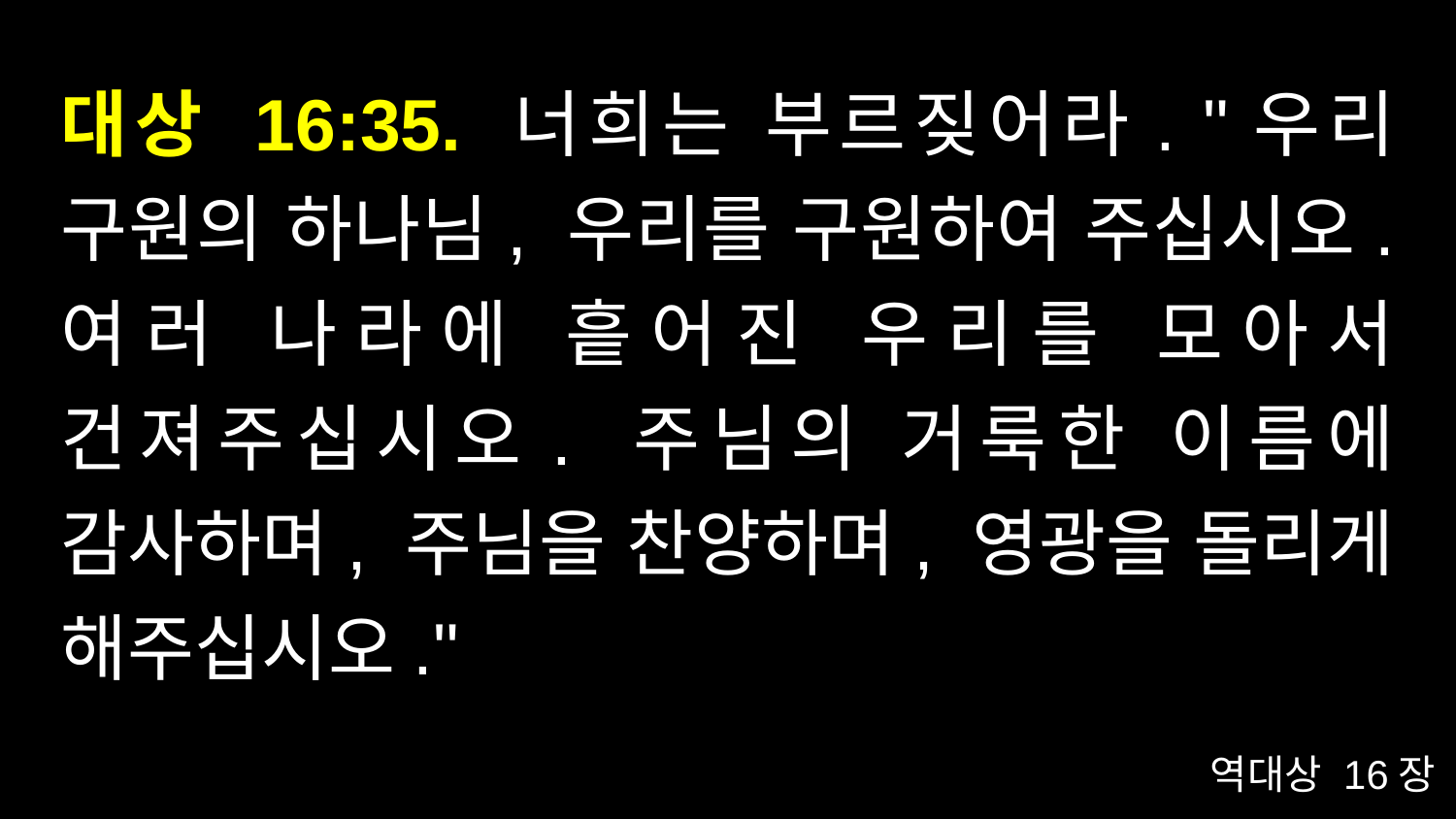

# 대상 16:35. 너희는 부르짖어라. "우리 구원의 하나님, 우리를 구원하여 주십시오. 여러 나라에 흩어진 우리를 모아서 건져주십시오. 주님의 거룩한 이름에 감사하며, 주님을 찬양하며, 영광을 돌리게 해주십시오."
역대상 16장